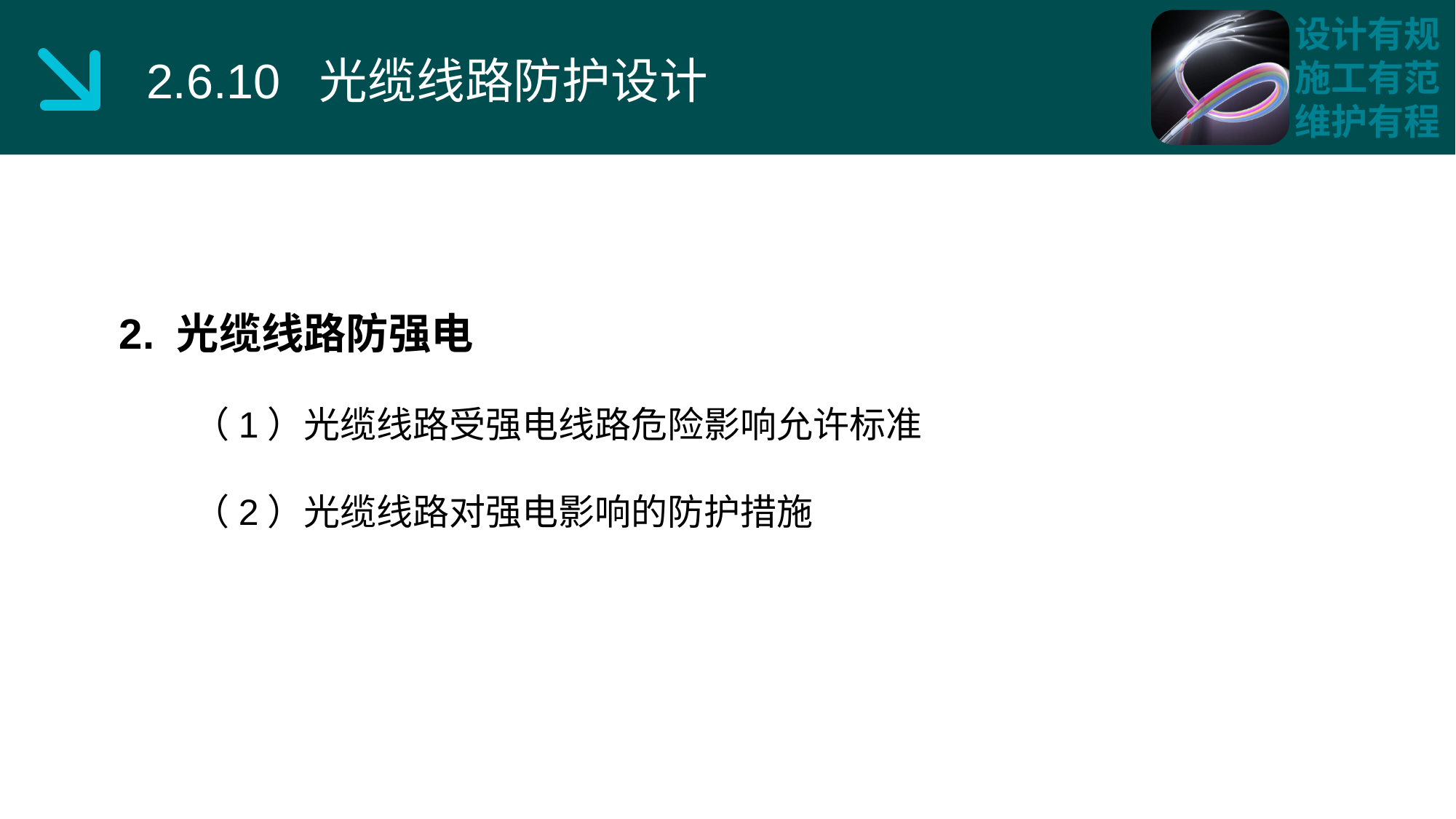

2.6.10  光缆线路防护设计

2. 光缆线路防强电

        （1）光缆线路受强电线路危险影响允许标准

        （2）光缆线路对强电影响的防护措施